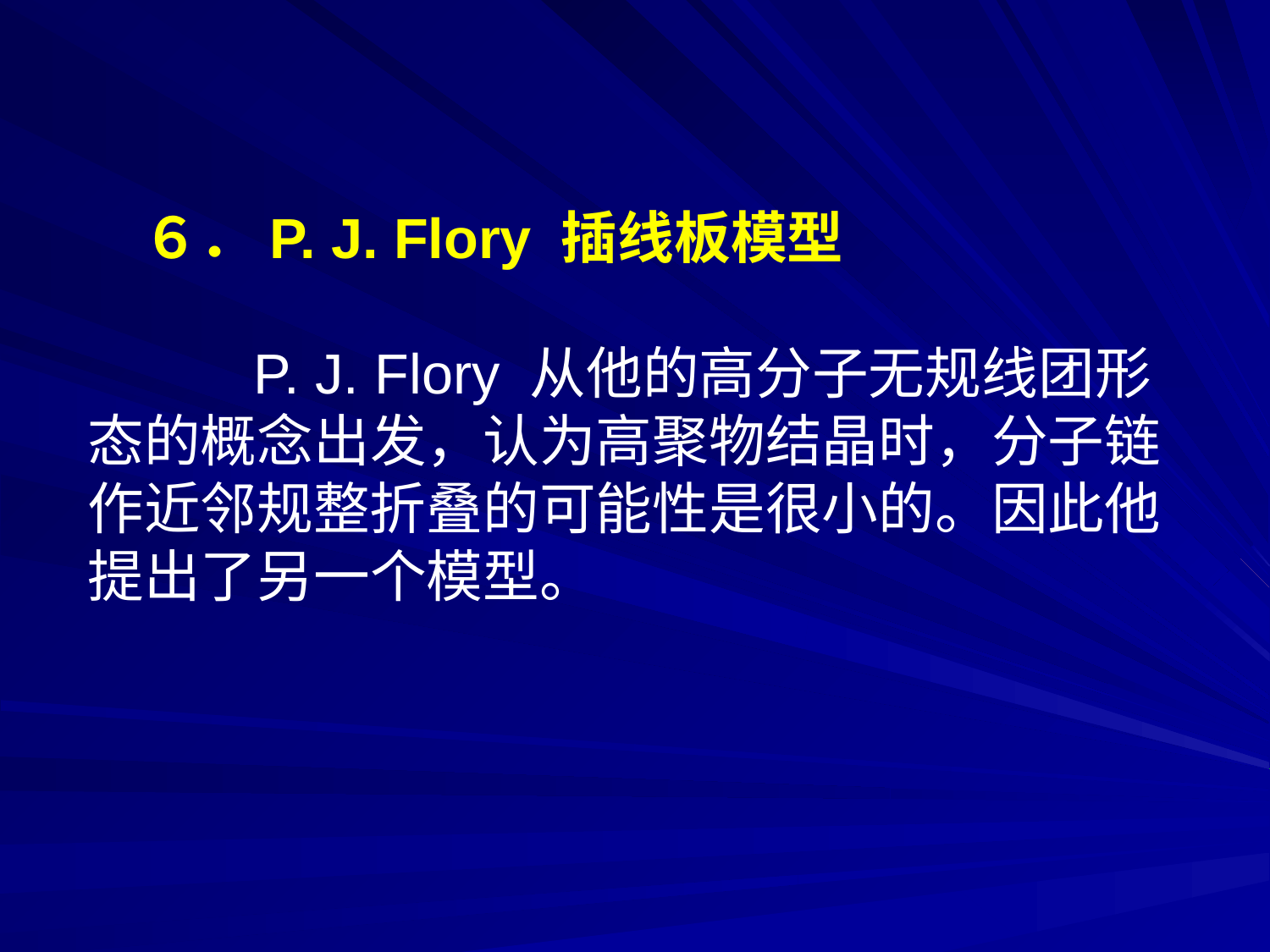

６．P. J. Flory 插线板模型

　　P. J. Flory 从他的高分子无规线团形态的概念出发，认为高聚物结晶时，分子链作近邻规整折叠的可能性是很小的。因此他提出了另一个模型。